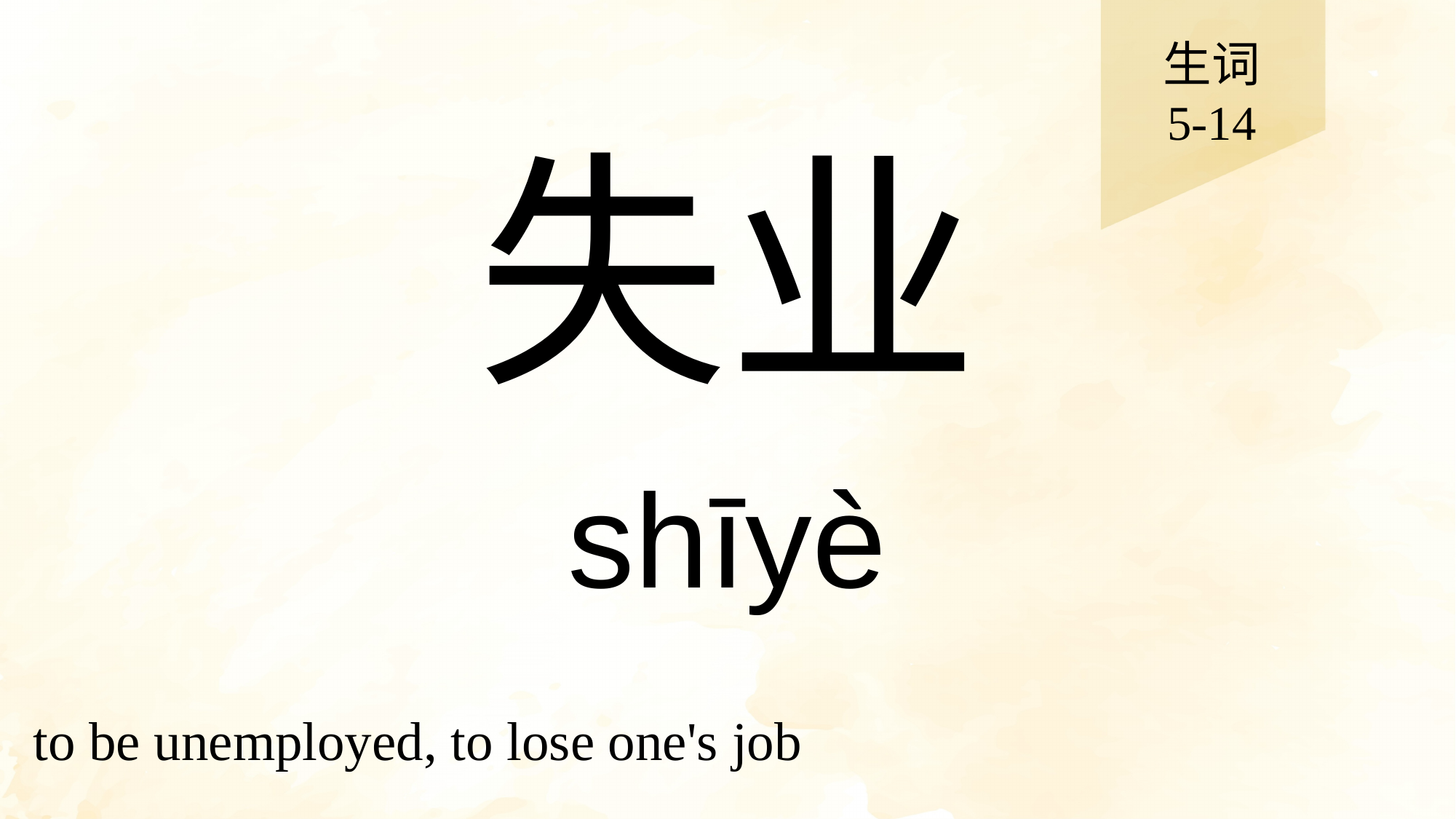

生词
5-14
# 失业
shīyè
to be unemployed, to lose one's job